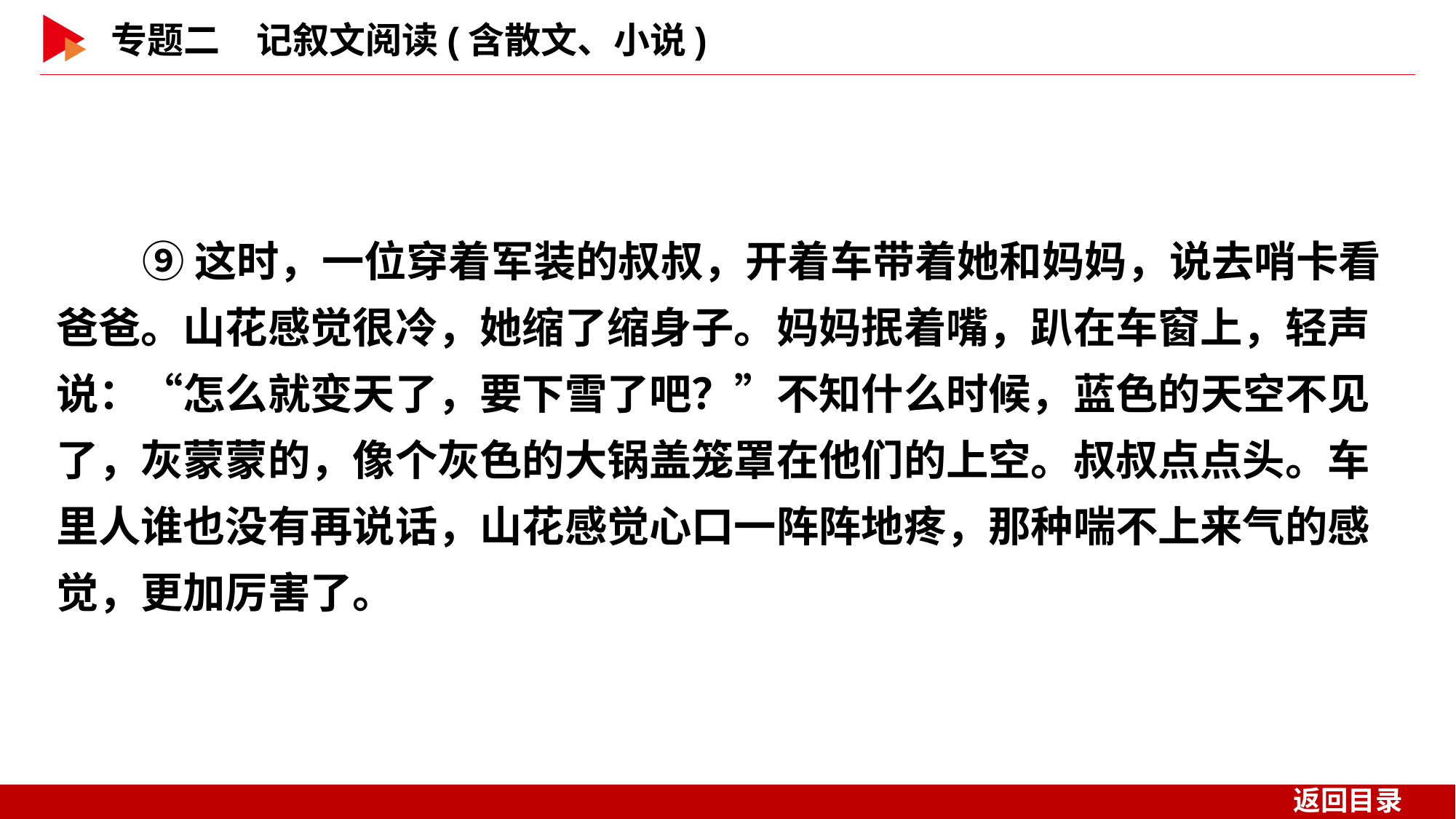

⑨这时，一位穿着军装的叔叔，开着车带着她和妈妈，说去哨卡看爸爸。山花感觉很冷，她缩了缩身子。妈妈抿着嘴，趴在车窗上，轻声说：“怎么就变天了，要下雪了吧？”不知什么时候，蓝色的天空不见了，灰蒙蒙的，像个灰色的大锅盖笼罩在他们的上空。叔叔点点头。车里人谁也没有再说话，山花感觉心口一阵阵地疼，那种喘不上来气的感觉，更加厉害了。